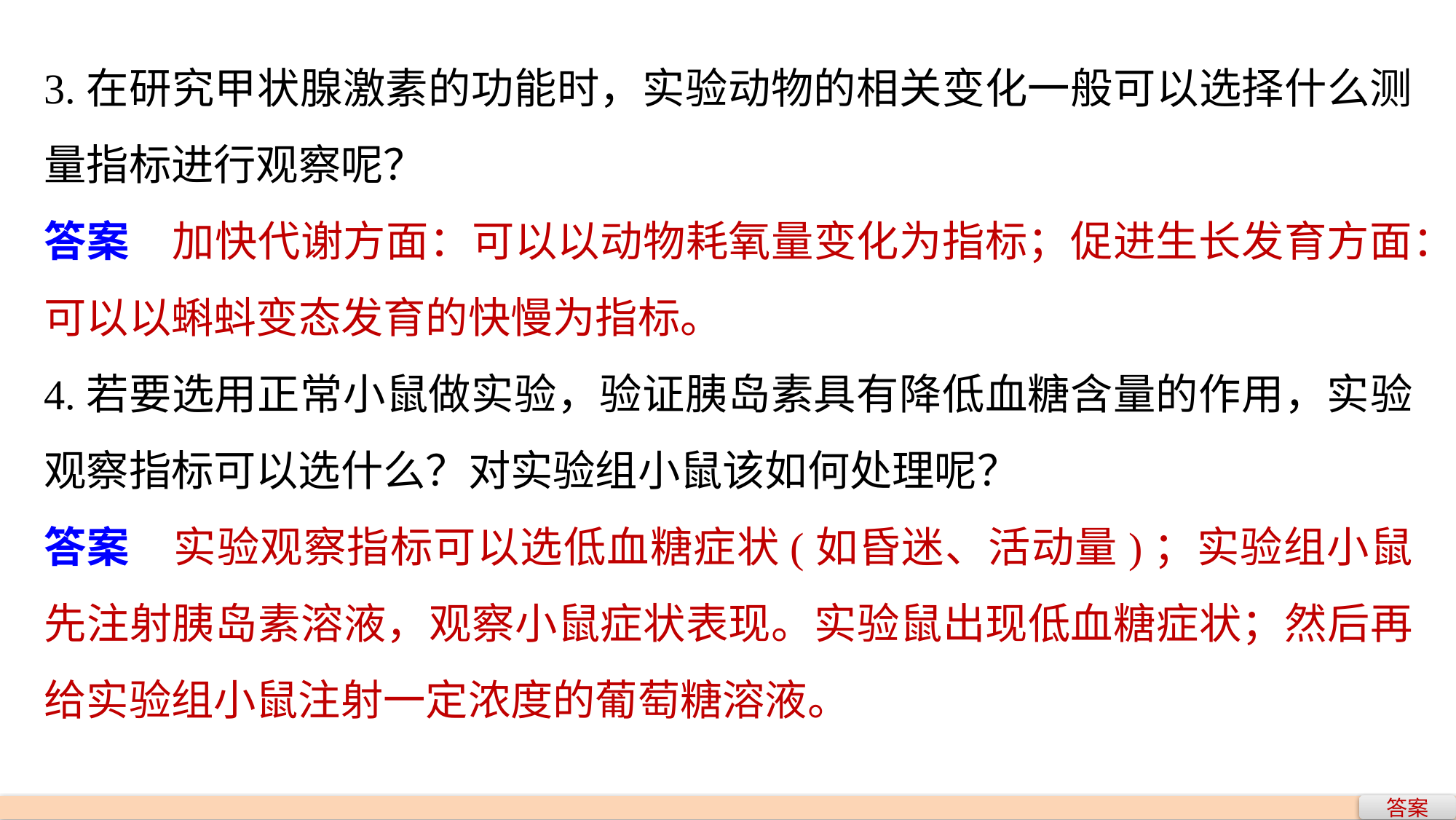

3.在研究甲状腺激素的功能时，实验动物的相关变化一般可以选择什么测量指标进行观察呢？
答案　加快代谢方面：可以以动物耗氧量变化为指标；促进生长发育方面：可以以蝌蚪变态发育的快慢为指标。
4.若要选用正常小鼠做实验，验证胰岛素具有降低血糖含量的作用，实验观察指标可以选什么？对实验组小鼠该如何处理呢？
答案　实验观察指标可以选低血糖症状(如昏迷、活动量)；实验组小鼠先注射胰岛素溶液，观察小鼠症状表现。实验鼠出现低血糖症状；然后再给实验组小鼠注射一定浓度的葡萄糖溶液。
答案